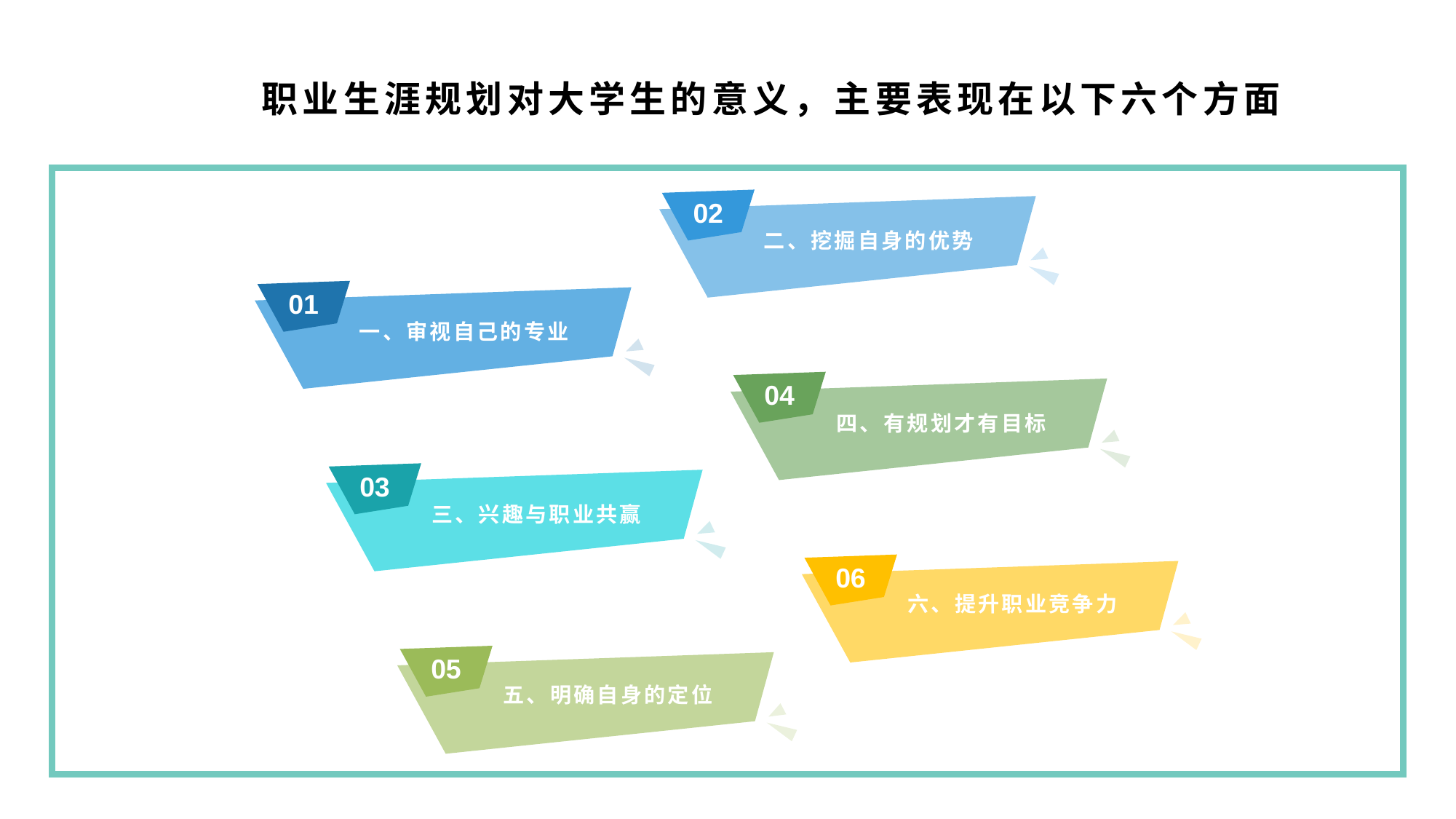

职业生涯规划对大学生的意义，主要表现在以下六个方面

02

二、挖掘自身的优势

01

一、审视自己的专业

04

四、有规划才有目标

03

三、兴趣与职业共赢

06

六、提升职业竞争力

05

五、明确自身的定位